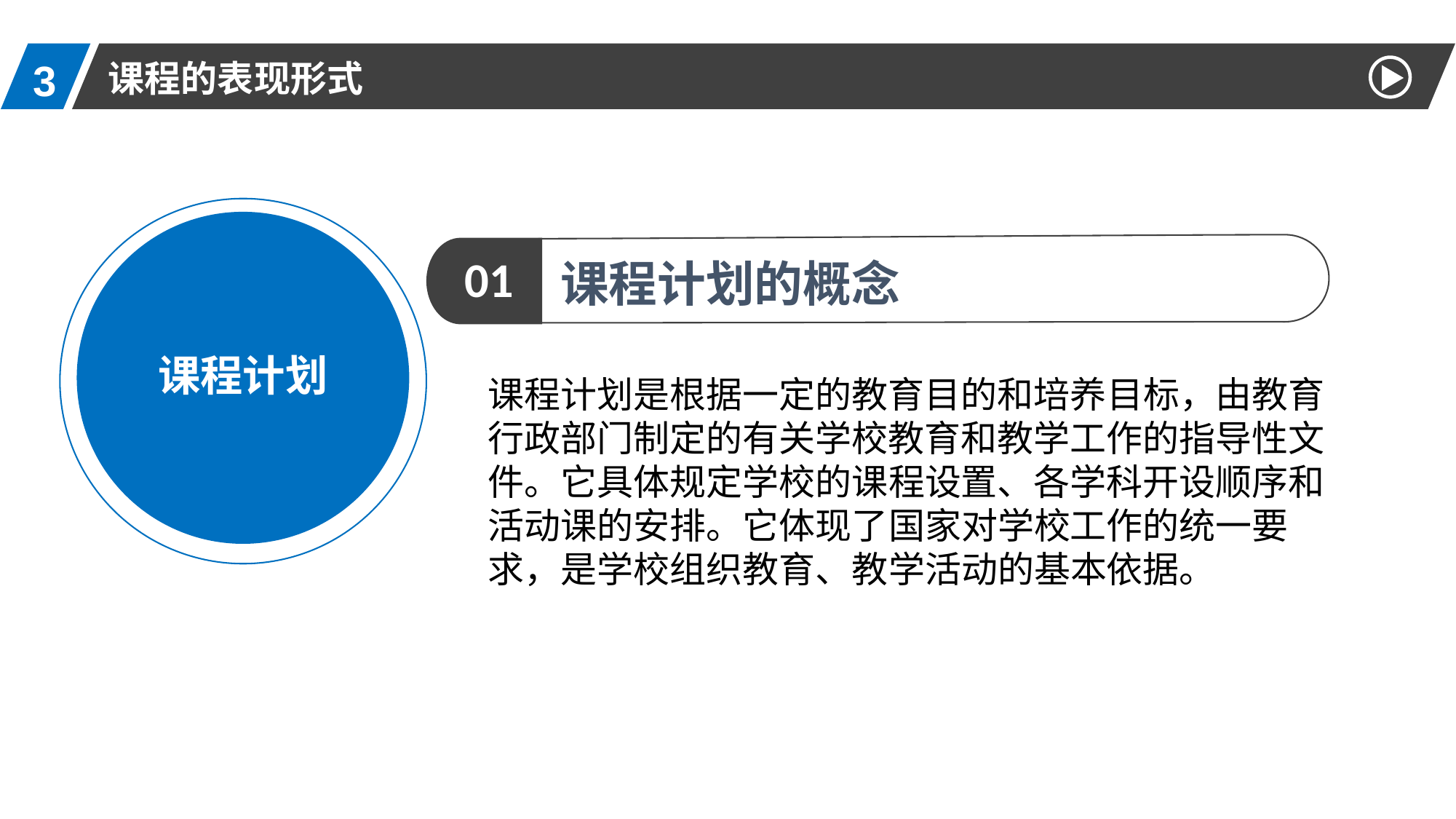

3
课程的表现形式

课程计划

01
课程计划的概念
课程计划是根据一定的教育目的和培养目标，由教育行政部门制定的有关学校教育和教学工作的指导性文件。它具体规定学校的课程设置、各学科开设顺序和活动课的安排。它体现了国家对学校工作的统一要求，是学校组织教育、教学活动的基本依据。